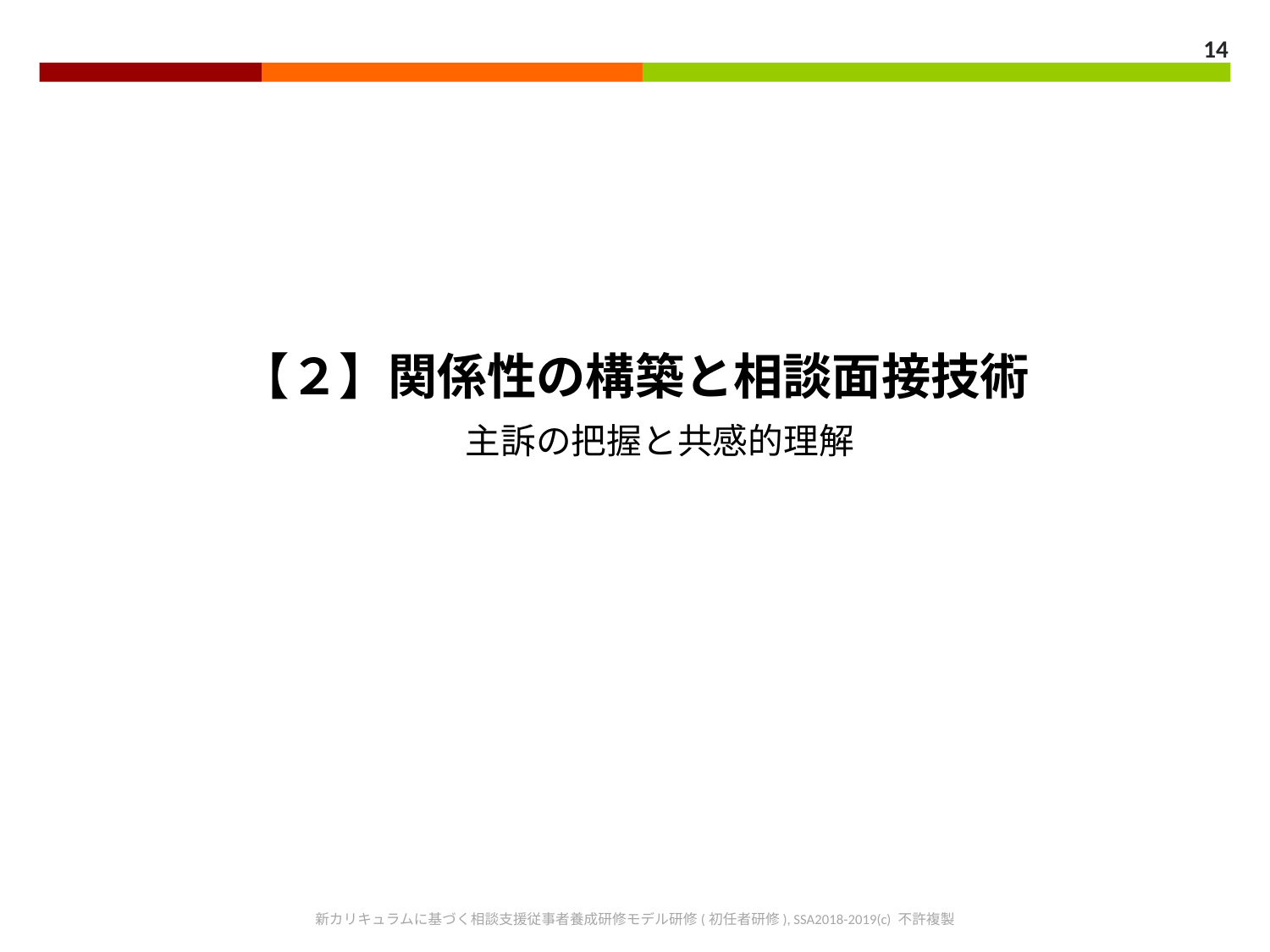

14
【２】関係性の構築と相談面接技術
　主訴の把握と共感的理解
新カリキュラムに基づく相談支援従事者養成研修モデル研修(初任者研修), SSA2018-2019(c) 不許複製